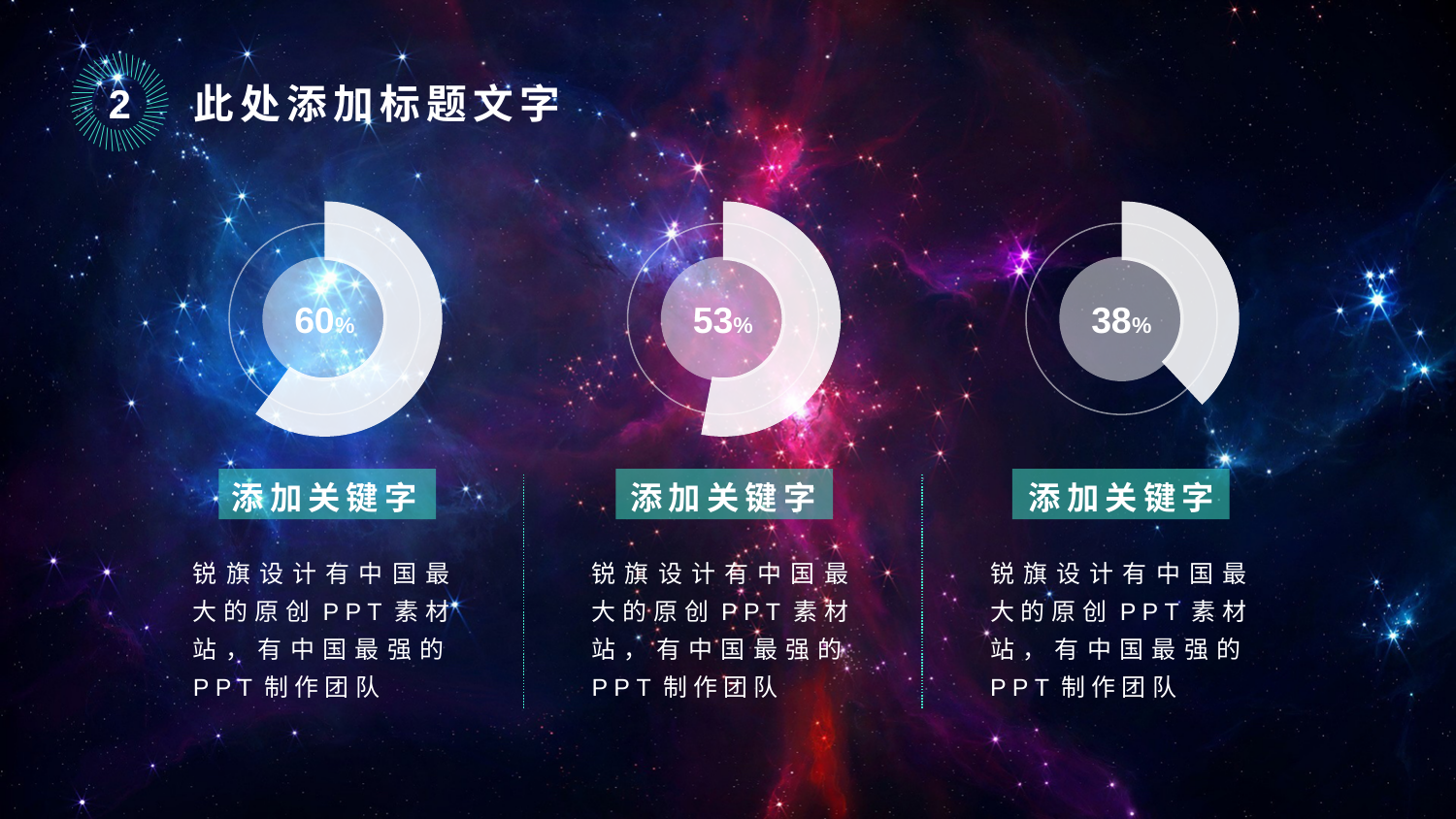

｜
｜
｜
｜
｜
｜
｜
｜
｜
｜
｜
｜
｜
｜
｜
｜
｜
｜
｜
｜
｜
｜
｜
｜
｜
｜
｜
｜
｜
｜
｜
｜
｜
｜
｜
｜
｜
｜
｜
｜
｜
｜
｜
｜
｜
｜
2
此处添加标题文字

### Chart

| Category | 销售额 |
|---|---|
| 第一季度 | 0.6 |
| 第二季度 | 0.4 |

60%

### Chart

| Category | 销售额 |
|---|---|
| 第一季度 | 0.53 |
| 第二季度 | 0.47 |

53%

### Chart

| Category | 销售额 |
|---|---|
| 第一季度 | 0.38 |
| 第二季度 | 0.62 |

38%
添加关键字
添加关键字
添加关键字

锐旗设计有中国最大的原创PPT素材站，有中国最强的PPT制作团队
锐旗设计有中国最大的原创PPT素材站，有中国最强的PPT制作团队
锐旗设计有中国最大的原创PPT素材站，有中国最强的PPT制作团队